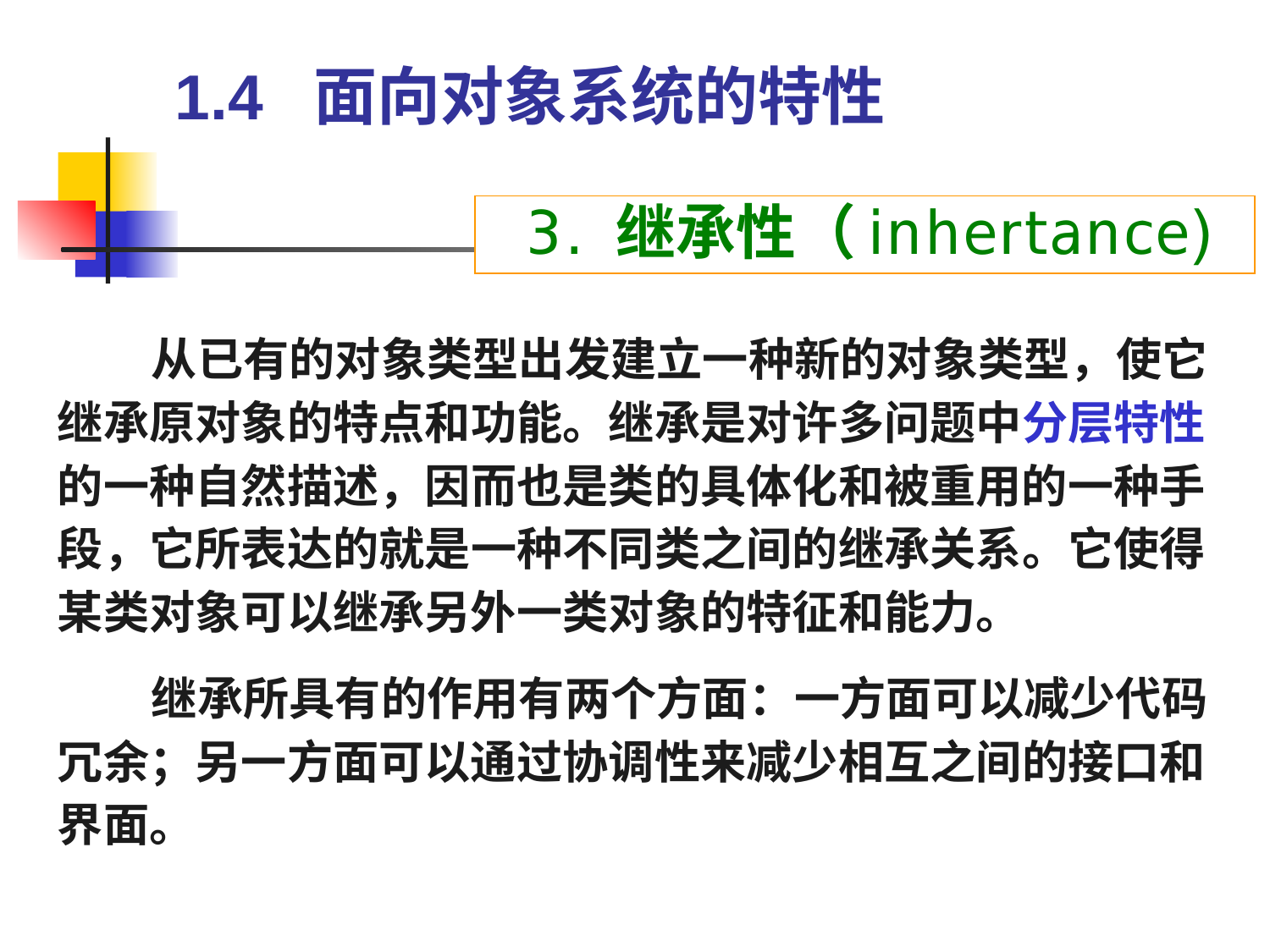

# 1.4  面向对象系统的特性
 3. 继承性（inhertance)
        从已有的对象类型出发建立一种新的对象类型，使它继承原对象的特点和功能。继承是对许多问题中分层特性的一种自然描述，因而也是类的具体化和被重用的一种手段，它所表达的就是一种不同类之间的继承关系。它使得某类对象可以继承另外一类对象的特征和能力。
        继承所具有的作用有两个方面：一方面可以减少代码冗余；另一方面可以通过协调性来减少相互之间的接口和界面。